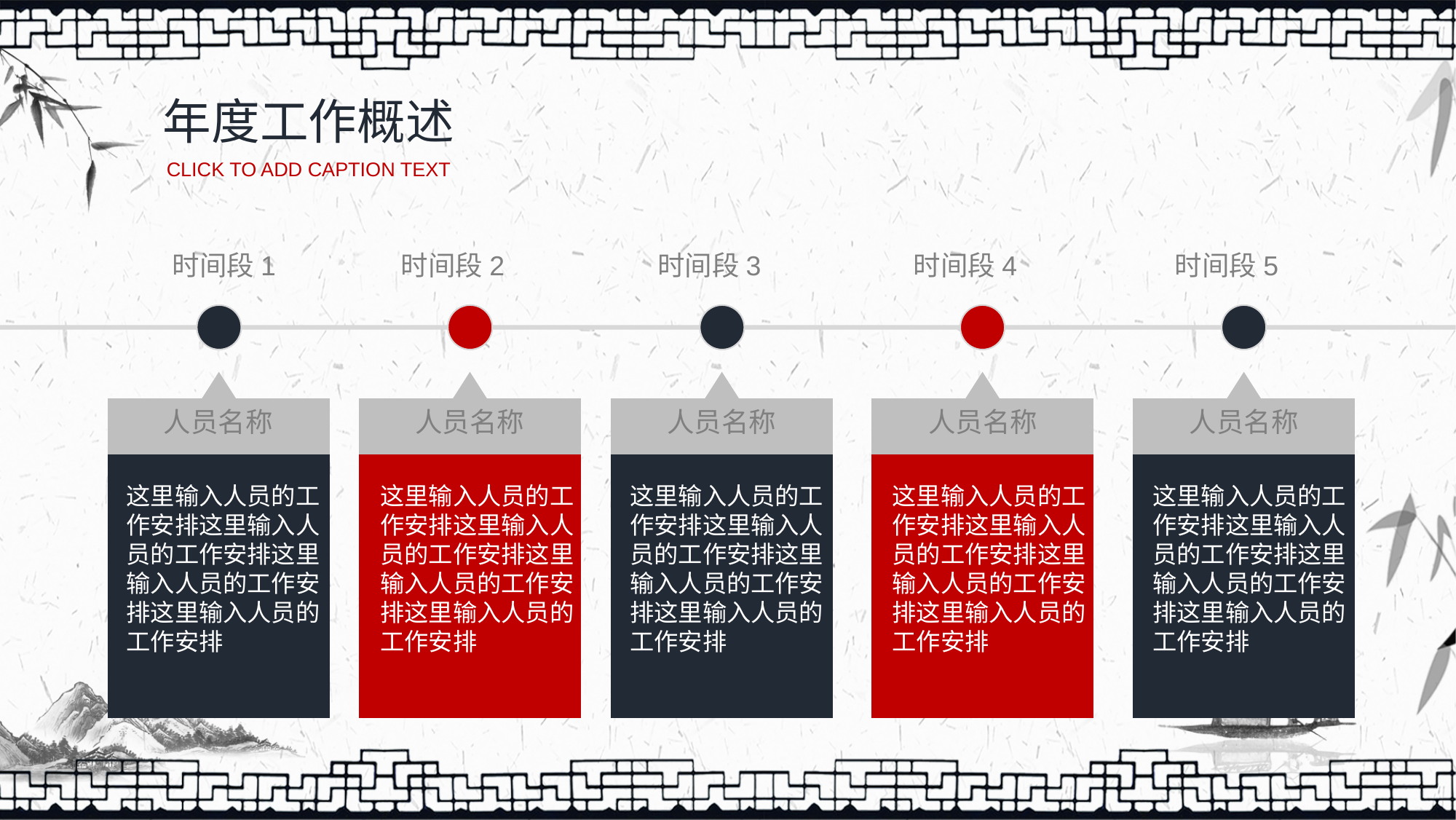

年度工作概述
CLICK TO ADD CAPTION TEXT
时间段1
时间段2
时间段3
时间段4
时间段5

人员名称
这里输入人员的工作安排这里输入人员的工作安排这里输入人员的工作安排这里输入人员的工作安排

人员名称
这里输入人员的工作安排这里输入人员的工作安排这里输入人员的工作安排这里输入人员的工作安排

人员名称
这里输入人员的工作安排这里输入人员的工作安排这里输入人员的工作安排这里输入人员的工作安排

人员名称
这里输入人员的工作安排这里输入人员的工作安排这里输入人员的工作安排这里输入人员的工作安排

人员名称
这里输入人员的工作安排这里输入人员的工作安排这里输入人员的工作安排这里输入人员的工作安排